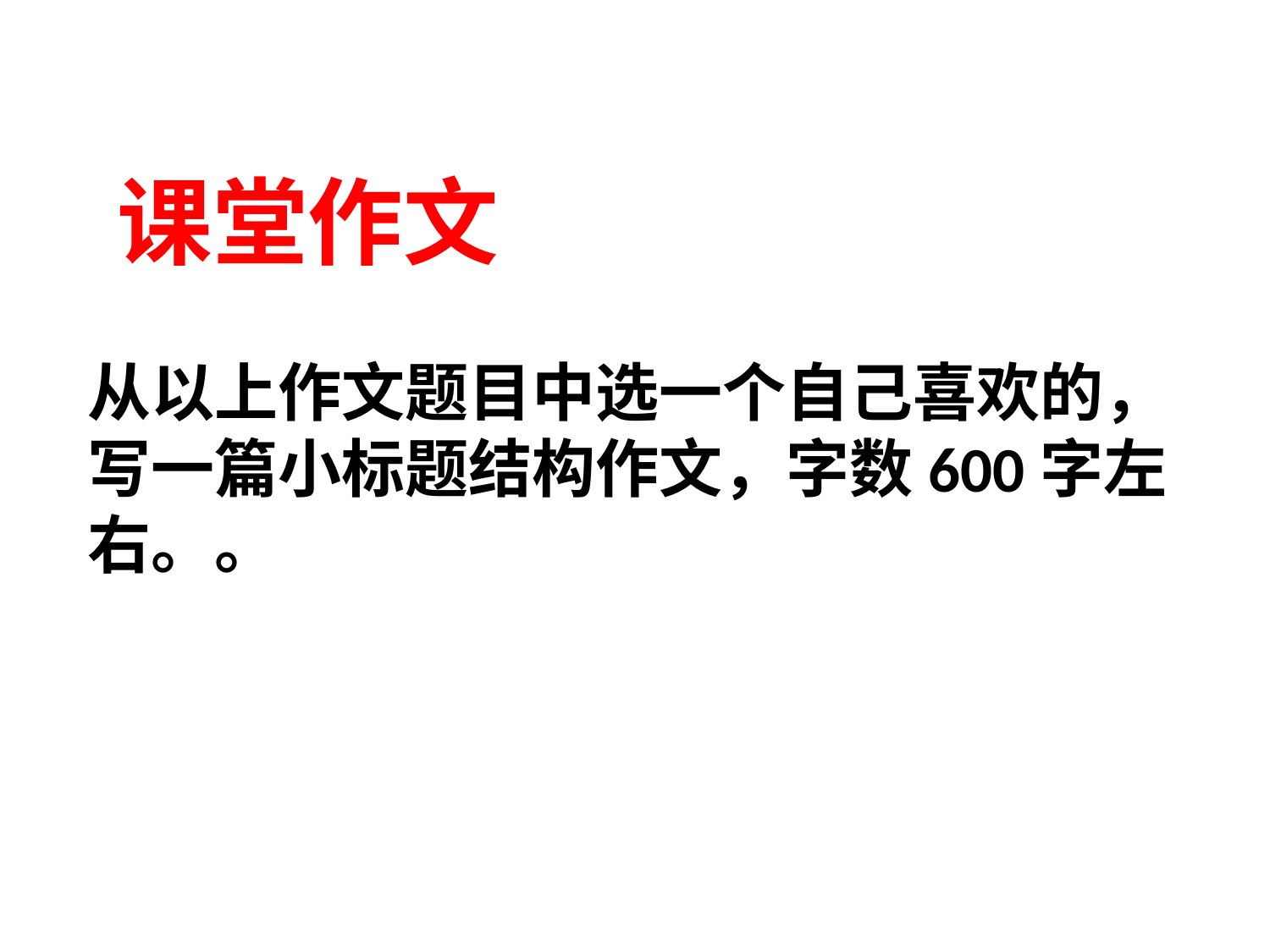

课堂作文
从以上作文题目中选一个自己喜欢的，写一篇小标题结构作文，字数600字左右。。